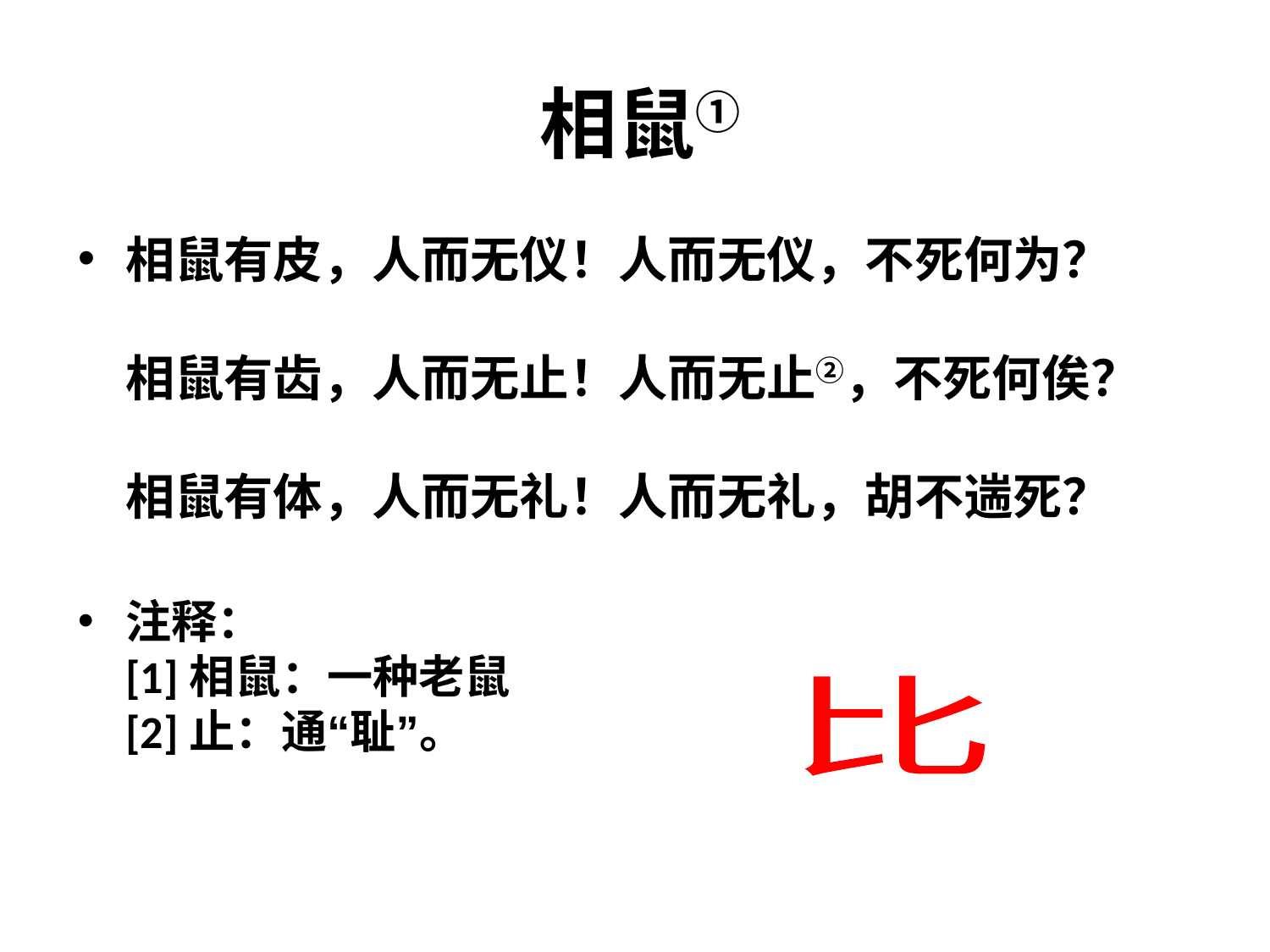

# 相鼠①
相鼠有皮，人而无仪！人而无仪，不死何为？
相鼠有齿，人而无止！人而无止②，不死何俟？
相鼠有体，人而无礼！人而无礼，胡不遄死？
注释：
[1]相鼠：一种老鼠
[2]止：通“耻”。
比